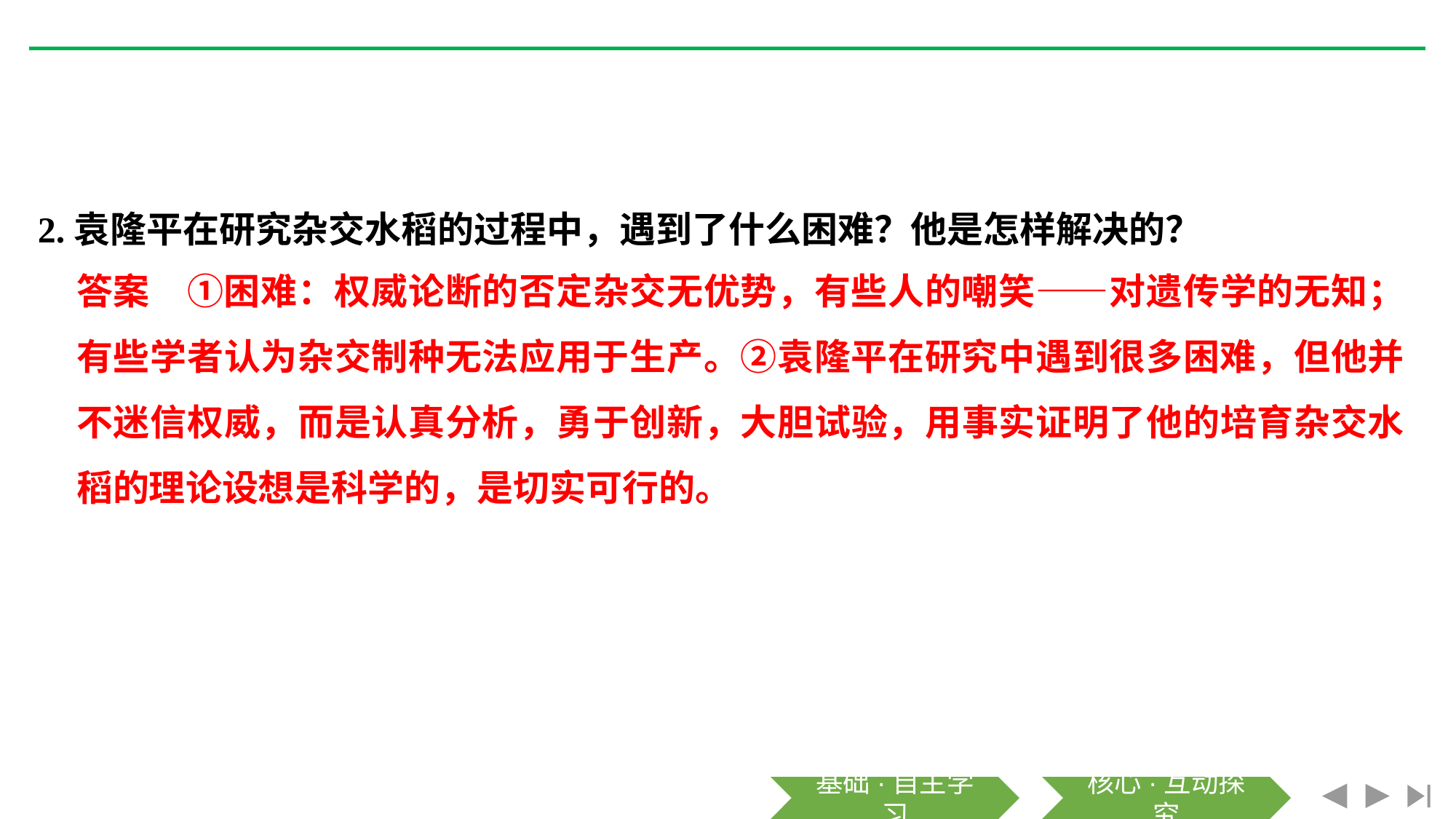

2.袁隆平在研究杂交水稻的过程中，遇到了什么困难？他是怎样解决的？
答案　①困难：权威论断的否定杂交无优势，有些人的嘲笑——对遗传学的无知；有些学者认为杂交制种无法应用于生产。②袁隆平在研究中遇到很多困难，但他并不迷信权威，而是认真分析，勇于创新，大胆试验，用事实证明了他的培育杂交水稻的理论设想是科学的，是切实可行的。